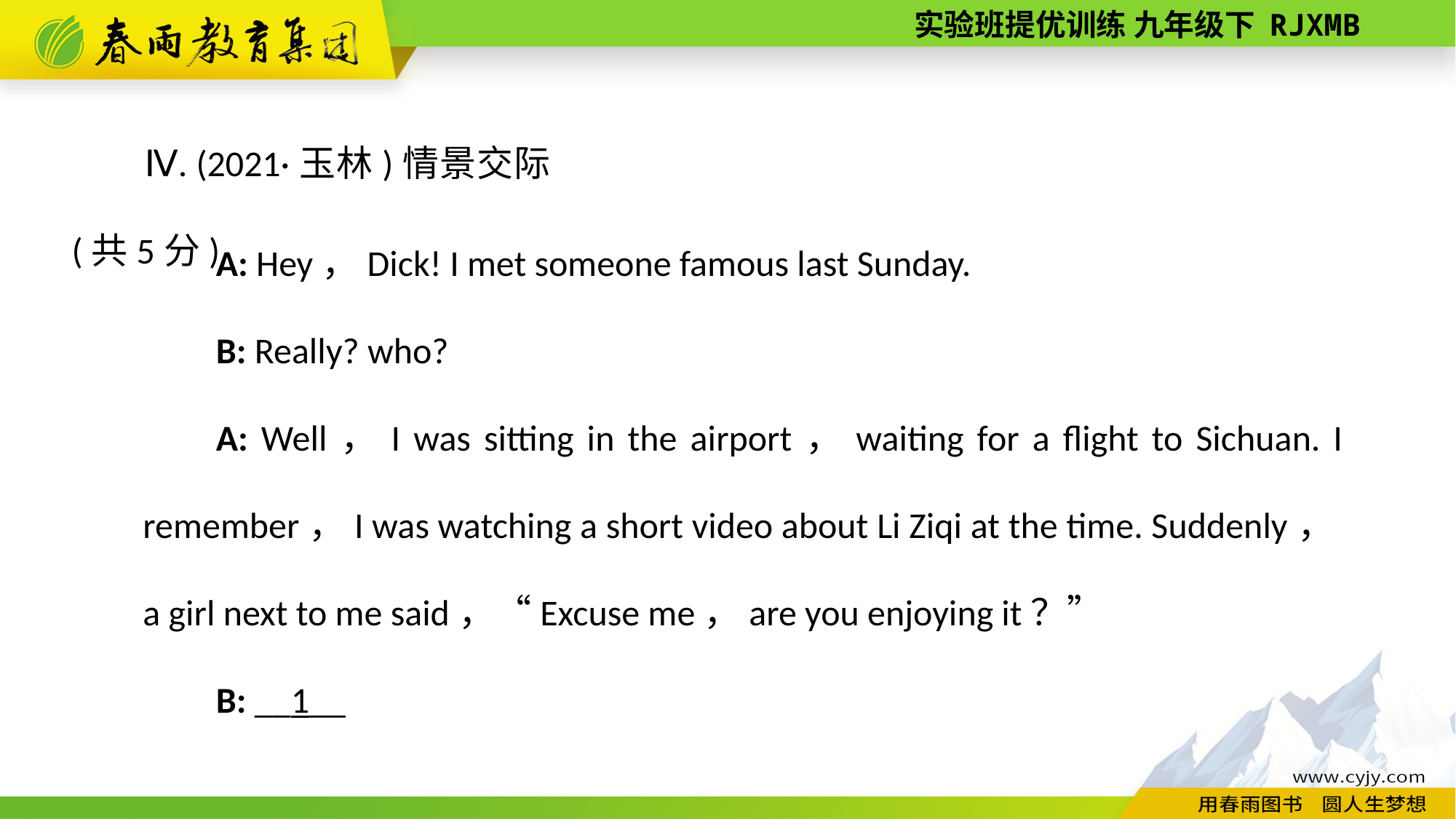

Ⅳ. (2021·玉林)情景交际(共5分)
A: Hey，Dick! I met someone famous last Sunday.
B: Really? who?
A: Well，I was sitting in the airport，waiting for a flight to Sichuan. I remember，I was watching a short video about Li Ziqi at the time. Suddenly，a girl next to me said，“Excuse me，are you enjoying it？”
B: __1__